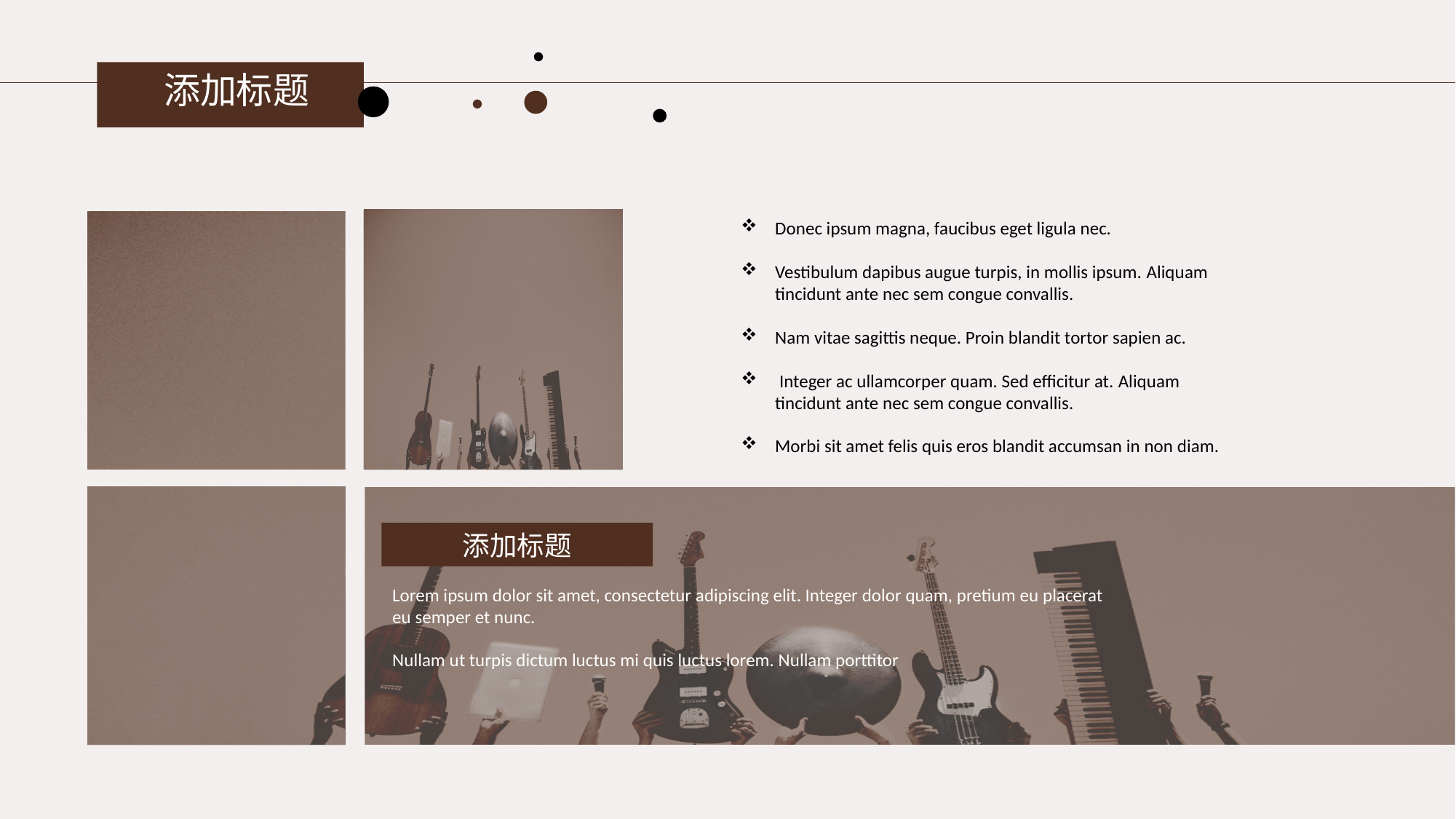

添加标题

Donec ipsum magna, faucibus eget ligula nec.

Vestibulum dapibus augue turpis, in mollis ipsum. Aliquam tincidunt ante nec sem congue convallis.

Nam vitae sagittis neque. Proin blandit tortor sapien ac.

 Integer ac ullamcorper quam. Sed efficitur at. Aliquam tincidunt ante nec sem congue convallis.

Morbi sit amet felis quis eros blandit accumsan in non diam.

添加标题
Lorem ipsum dolor sit amet, consectetur adipiscing elit. Integer dolor quam, pretium eu placerat eu semper et nunc.

Nullam ut turpis dictum luctus mi quis luctus lorem. Nullam porttitor